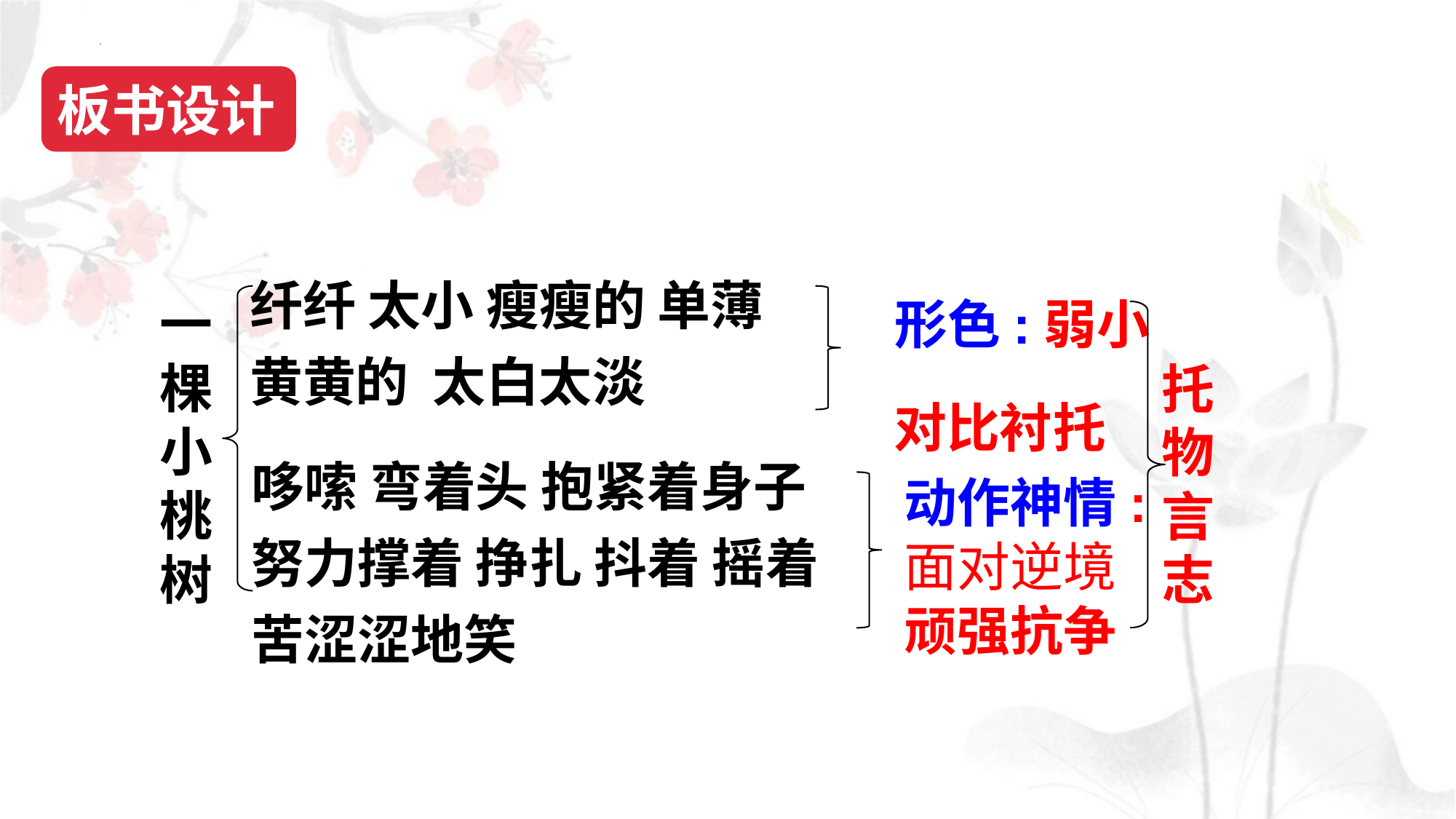

板书设计
纤纤 太小 瘦瘦的 单薄
黄黄的  太白太淡
一棵小桃树

形色:弱小

托物言志
对比衬托
哆嗦 弯着头 抱紧着身子
努力撑着 挣扎 抖着 摇着
苦涩涩地笑
动作神情:面对逆境顽强抗争